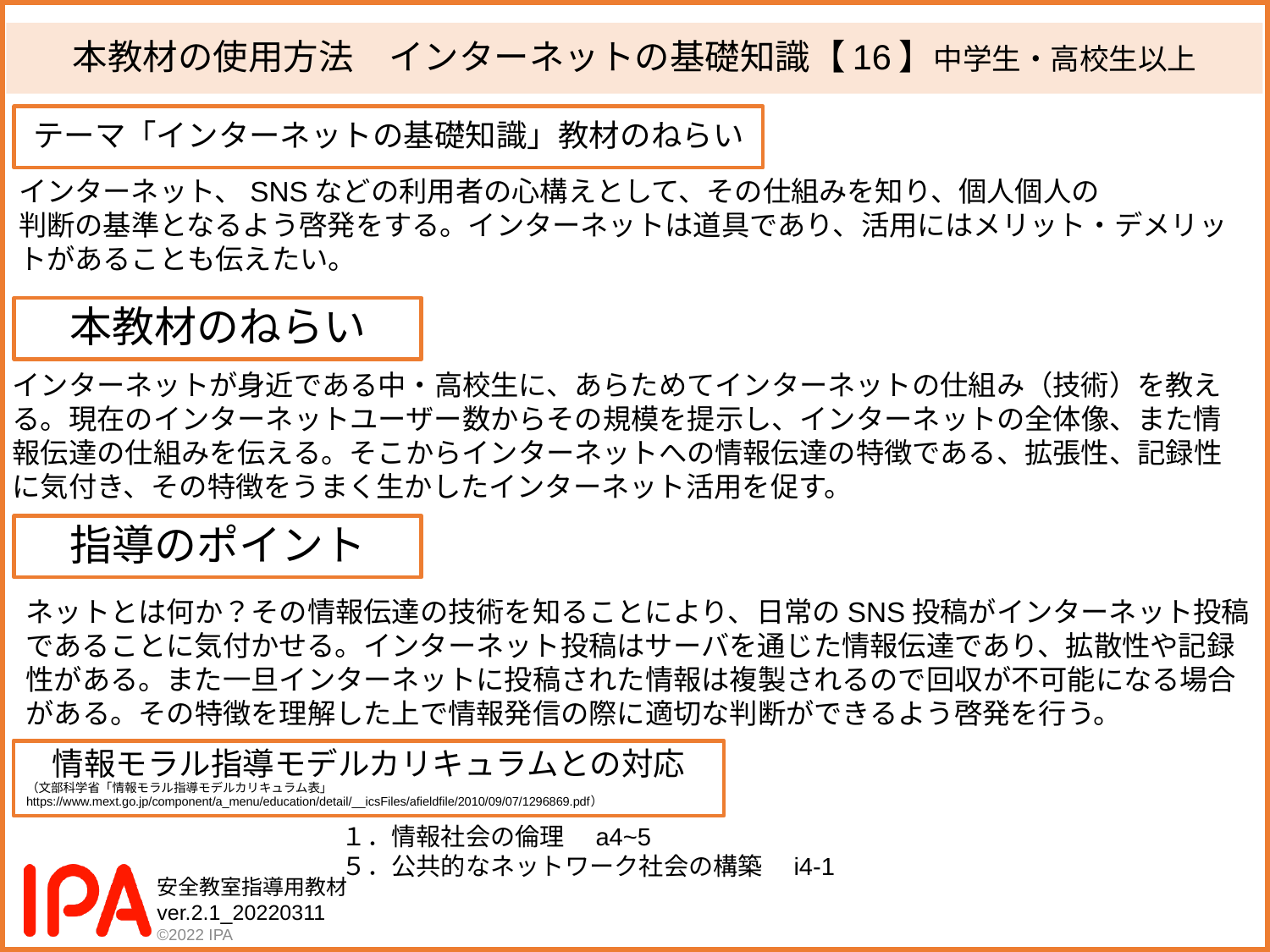

# 本教材の使用方法　インターネットの基礎知識【16】中学生・高校生以上
テーマ「インターネットの基礎知識」教材のねらい
インターネット、SNSなどの利用者の心構えとして、その仕組みを知り、個人個人の
判断の基準となるよう啓発をする。インターネットは道具であり、活用にはメリット・デメリットがあることも伝えたい。
本教材のねらい
インターネットが身近である中・高校生に、あらためてインターネットの仕組み（技術）を教える。現在のインターネットユーザー数からその規模を提示し、インターネットの全体像、また情報伝達の仕組みを伝える。そこからインターネットへの情報伝達の特徴である、拡張性、記録性に気付き、その特徴をうまく生かしたインターネット活用を促す。
指導のポイント
ネットとは何か？その情報伝達の技術を知ることにより、日常のSNS投稿がインターネット投稿であることに気付かせる。インターネット投稿はサーバを通じた情報伝達であり、拡散性や記録性がある。また一旦インターネットに投稿された情報は複製されるので回収が不可能になる場合がある。その特徴を理解した上で情報発信の際に適切な判断ができるよう啓発を行う。
情報モラル指導モデルカリキュラムとの対応
（文部科学省「情報モラル指導モデルカリキュラム表」
https://www.mext.go.jp/component/a_menu/education/detail/__icsFiles/afieldfile/2010/09/07/1296869.pdf）
１．情報社会の倫理　a4~5
５．公共的なネットワーク社会の構築　i4-1